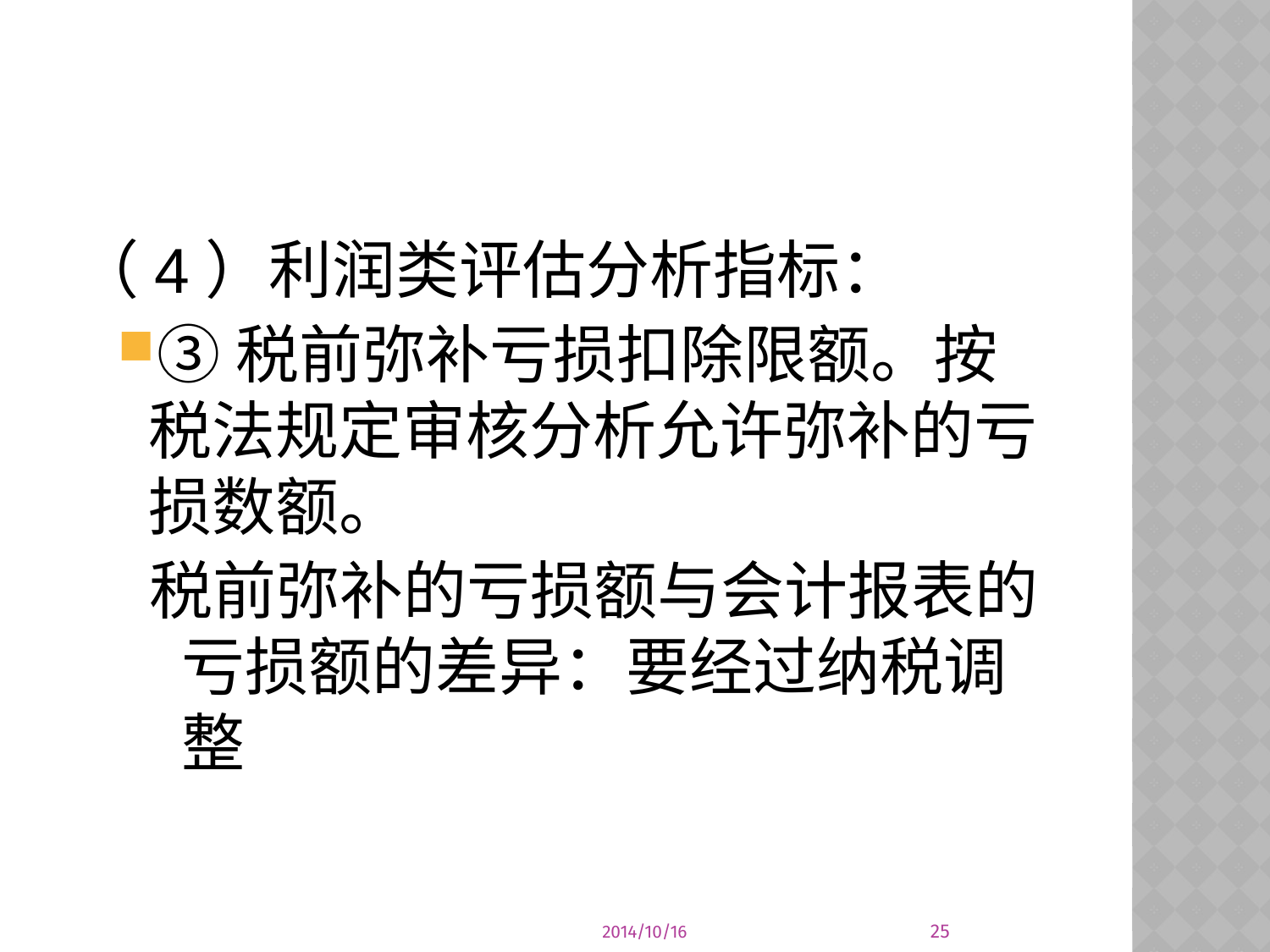

（4）利润类评估分析指标：
③税前弥补亏损扣除限额。按税法规定审核分析允许弥补的亏损数额。
税前弥补的亏损额与会计报表的亏损额的差异：要经过纳税调整
25
2014/10/16